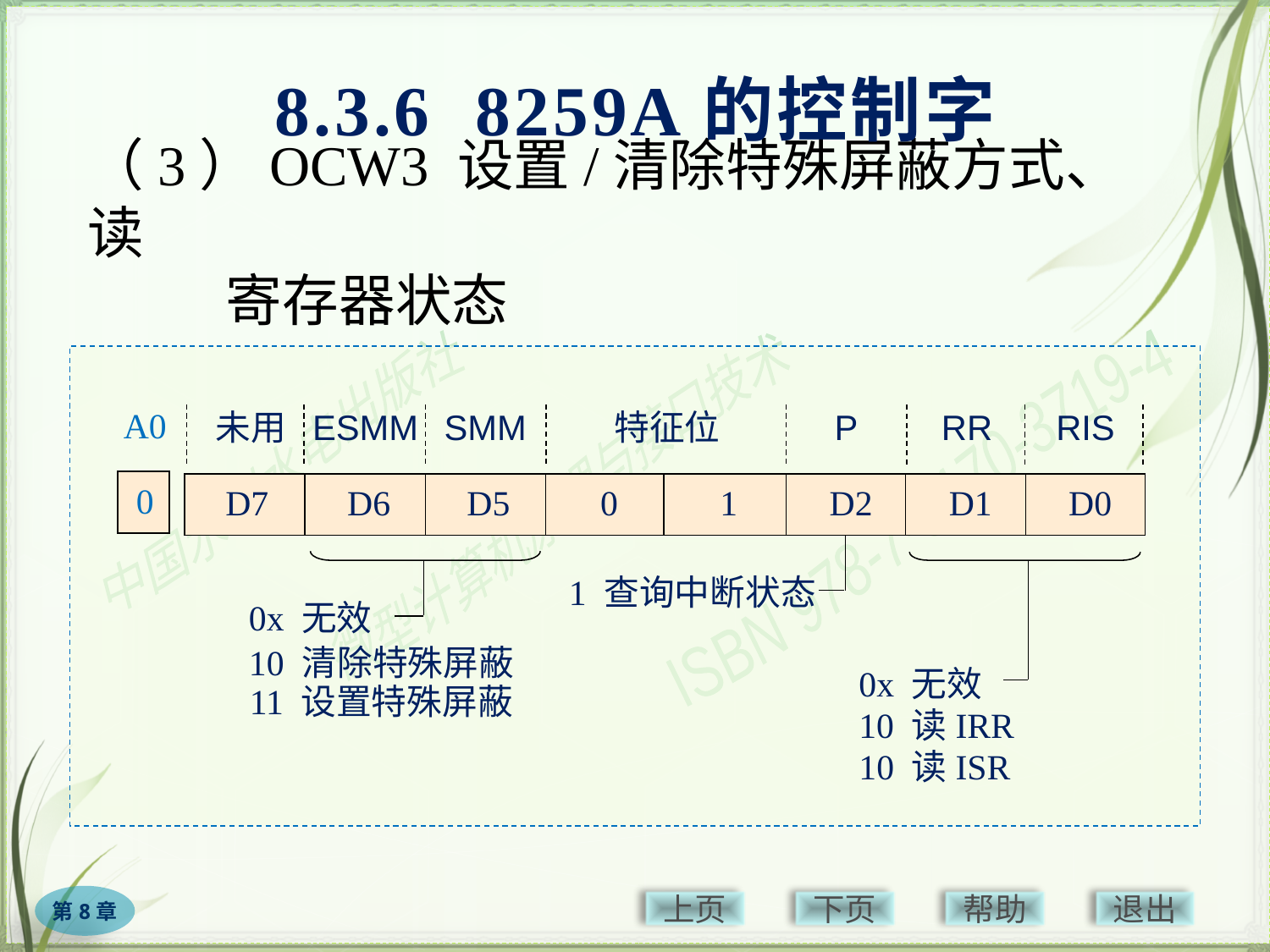

8.3.6  8259A的控制字
# （3）OCW3 设置/清除特殊屏蔽方式、读 　　  寄存器状态

未用
ESMM
SMM
特征位
P
RR

RIS

D7
D6
D5
0
1
D2
D1
D0
1 查询中断状态
0x 无效
10 清除特殊屏蔽
0x 无效
11 设置特殊屏蔽
10 读IRR
10 读ISR
A0

0